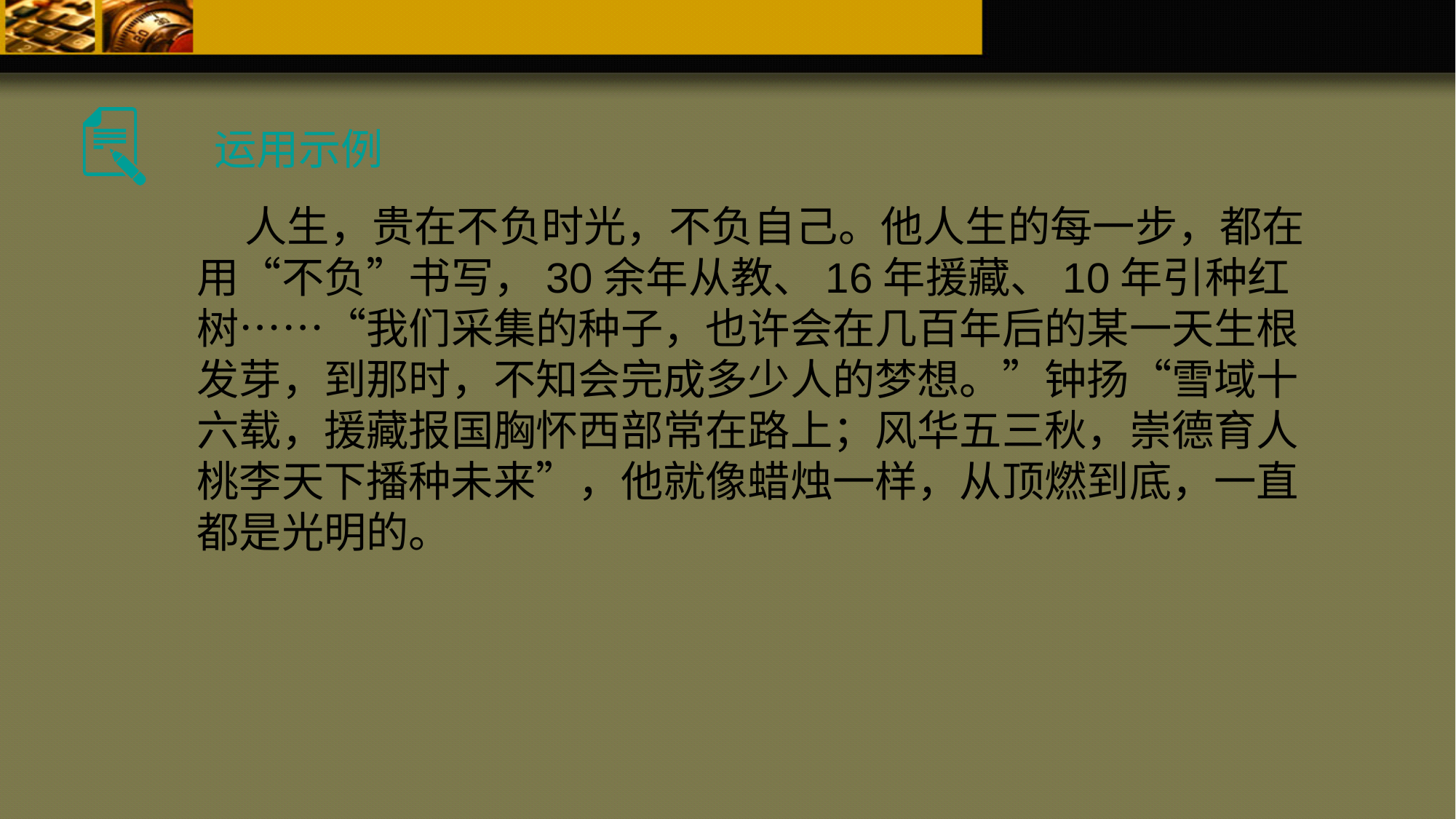

运用示例
    人生，贵在不负时光，不负自己。他人生的每一步，都在用“不负”书写，30余年从教、16年援藏、10年引种红树……“我们采集的种子，也许会在几百年后的某一天生根发芽，到那时，不知会完成多少人的梦想。”钟扬“雪域十六载，援藏报国胸怀西部常在路上；风华五三秋，崇德育人桃李天下播种未来”，他就像蜡烛一样，从顶燃到底，一直都是光明的。